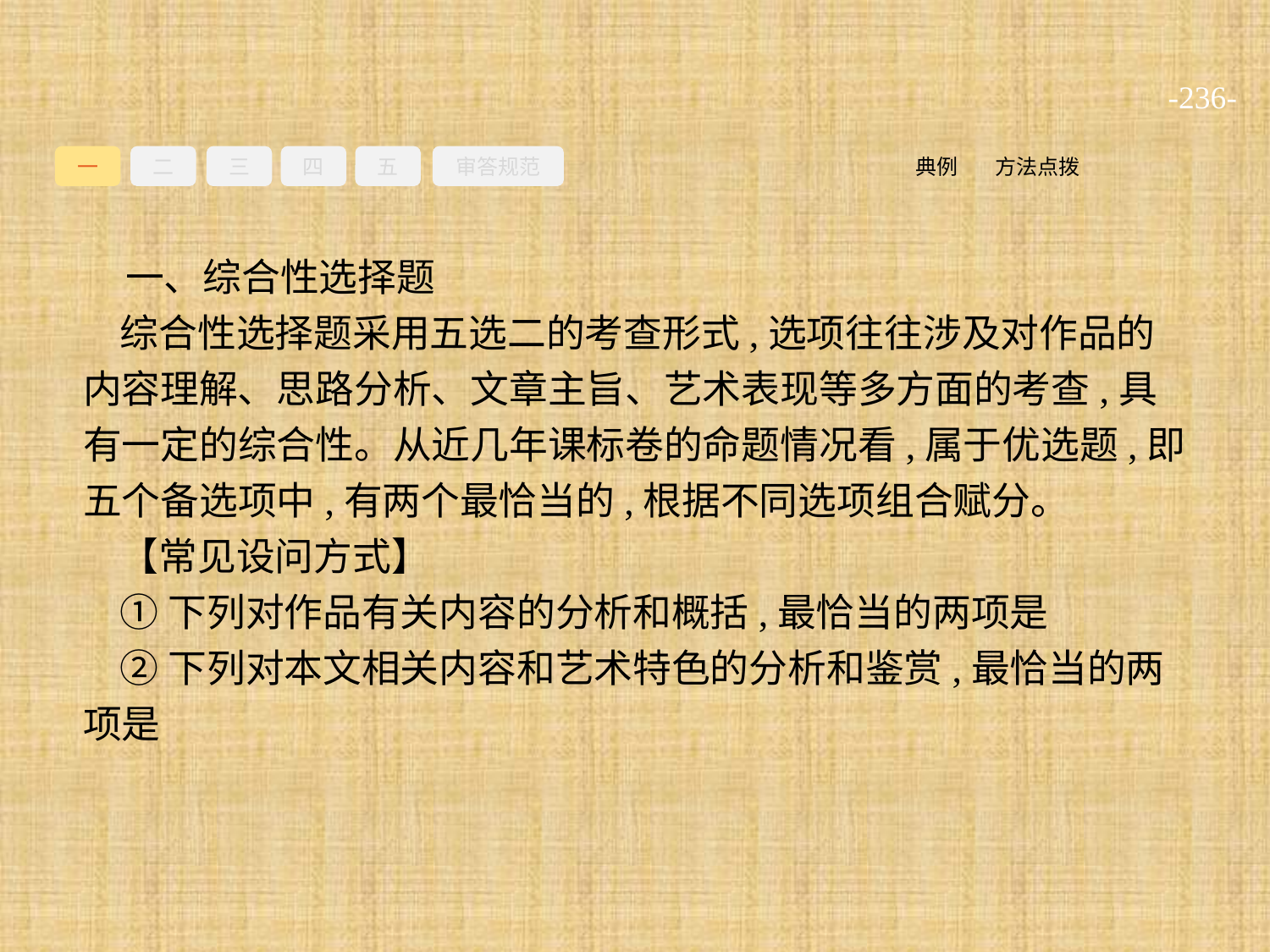

-236-
一
二
三
四
五
审答规范
方法点拨
典例
一、综合性选择题
综合性选择题采用五选二的考查形式,选项往往涉及对作品的内容理解、思路分析、文章主旨、艺术表现等多方面的考查,具有一定的综合性。从近几年课标卷的命题情况看,属于优选题,即五个备选项中,有两个最恰当的,根据不同选项组合赋分。
【常见设问方式】
①下列对作品有关内容的分析和概括,最恰当的两项是
②下列对本文相关内容和艺术特色的分析和鉴赏,最恰当的两项是